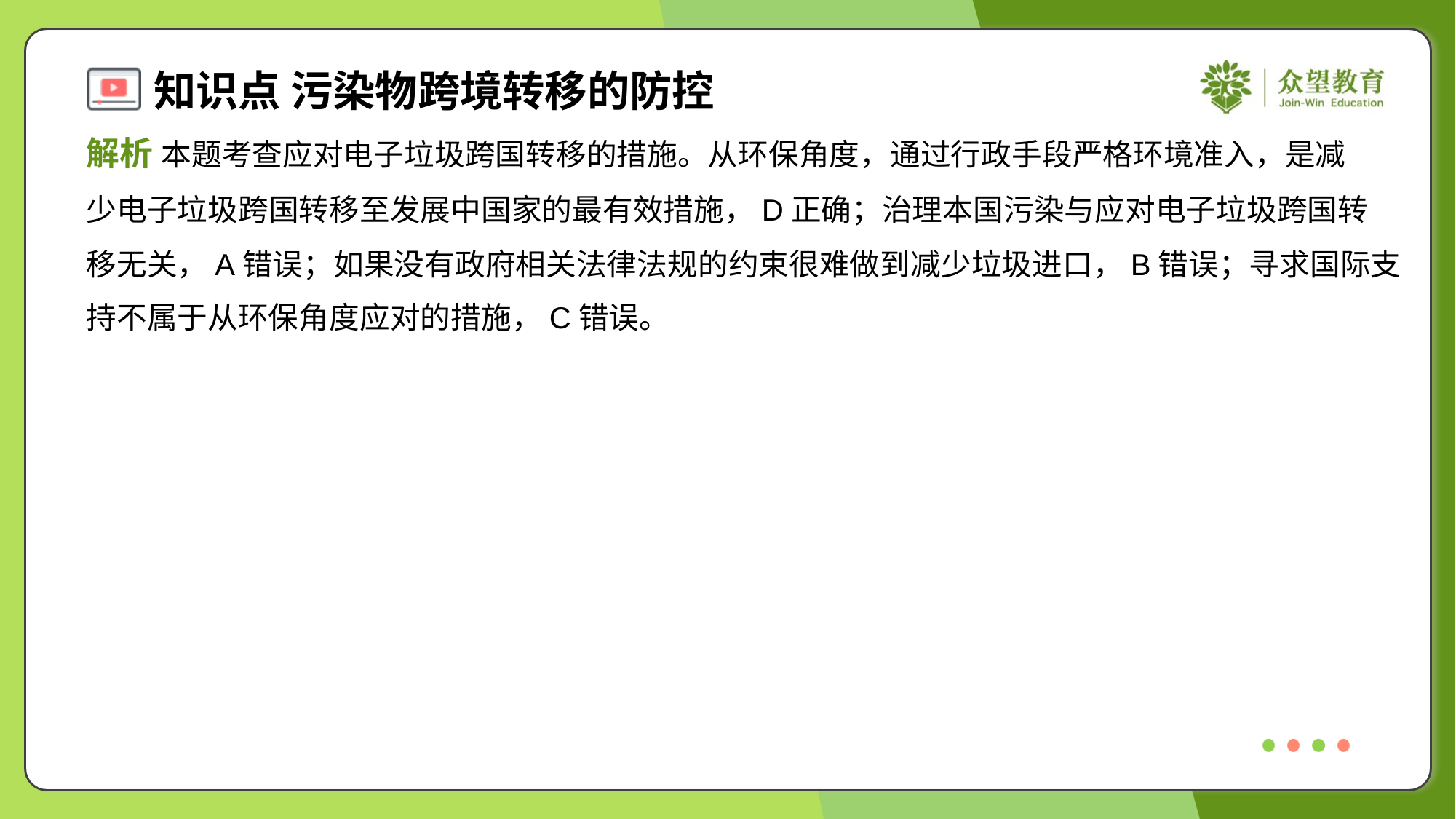

解析 本题考查应对电子垃圾跨国转移的措施。从环保角度，通过行政手段严格环境准入，是减
少电子垃圾跨国转移至发展中国家的最有效措施，D正确；治理本国污染与应对电子垃圾跨国转
移无关，A错误；如果没有政府相关法律法规的约束很难做到减少垃圾进口，B错误；寻求国际支
持不属于从环保角度应对的措施，C错误。